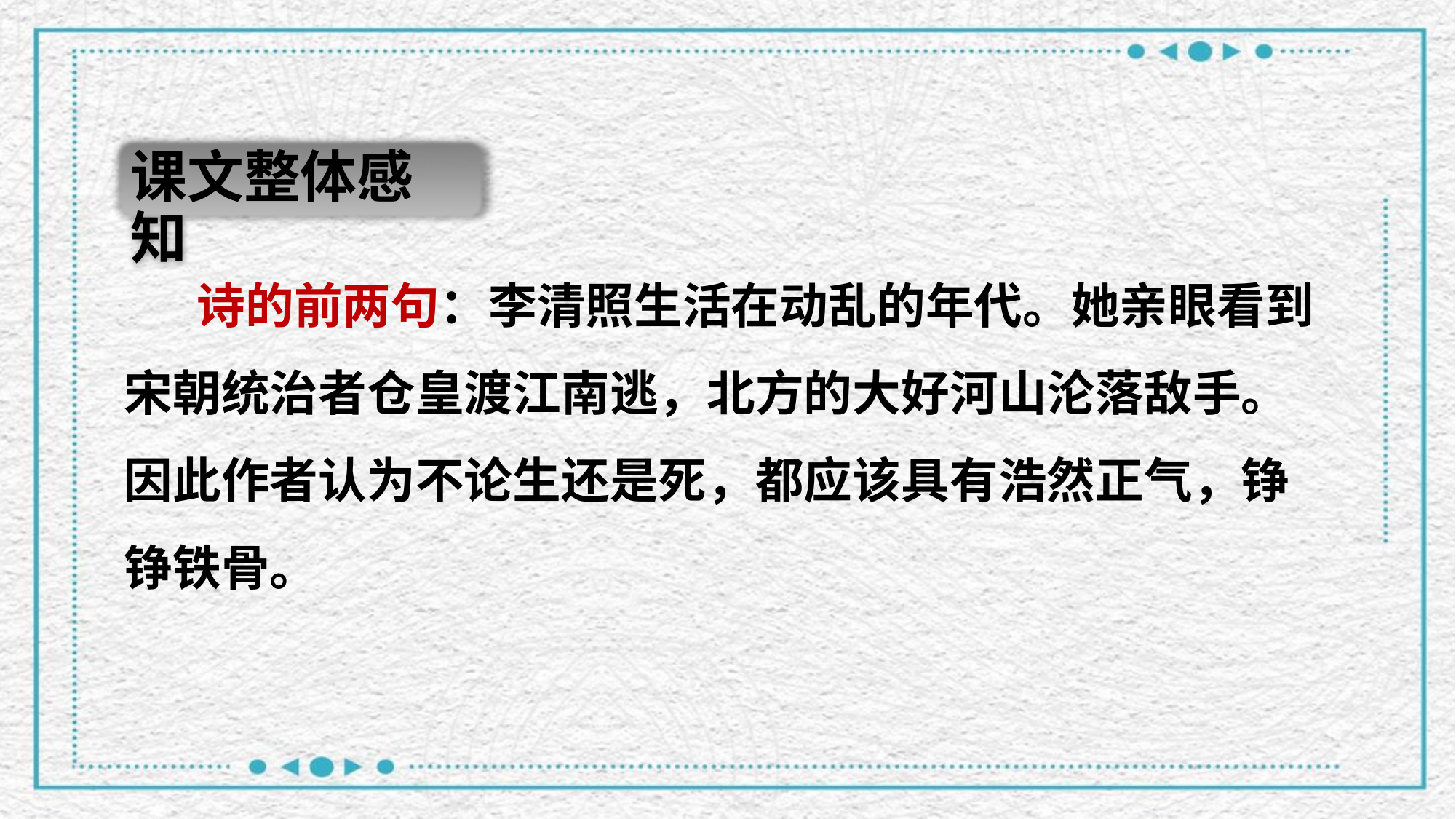

课文整体感知
诗的前两句：李清照生活在动乱的年代。她亲眼看到宋朝统治者仓皇渡江南逃，北方的大好河山沦落敌手。因此作者认为不论生还是死，都应该具有浩然正气，铮铮铁骨。